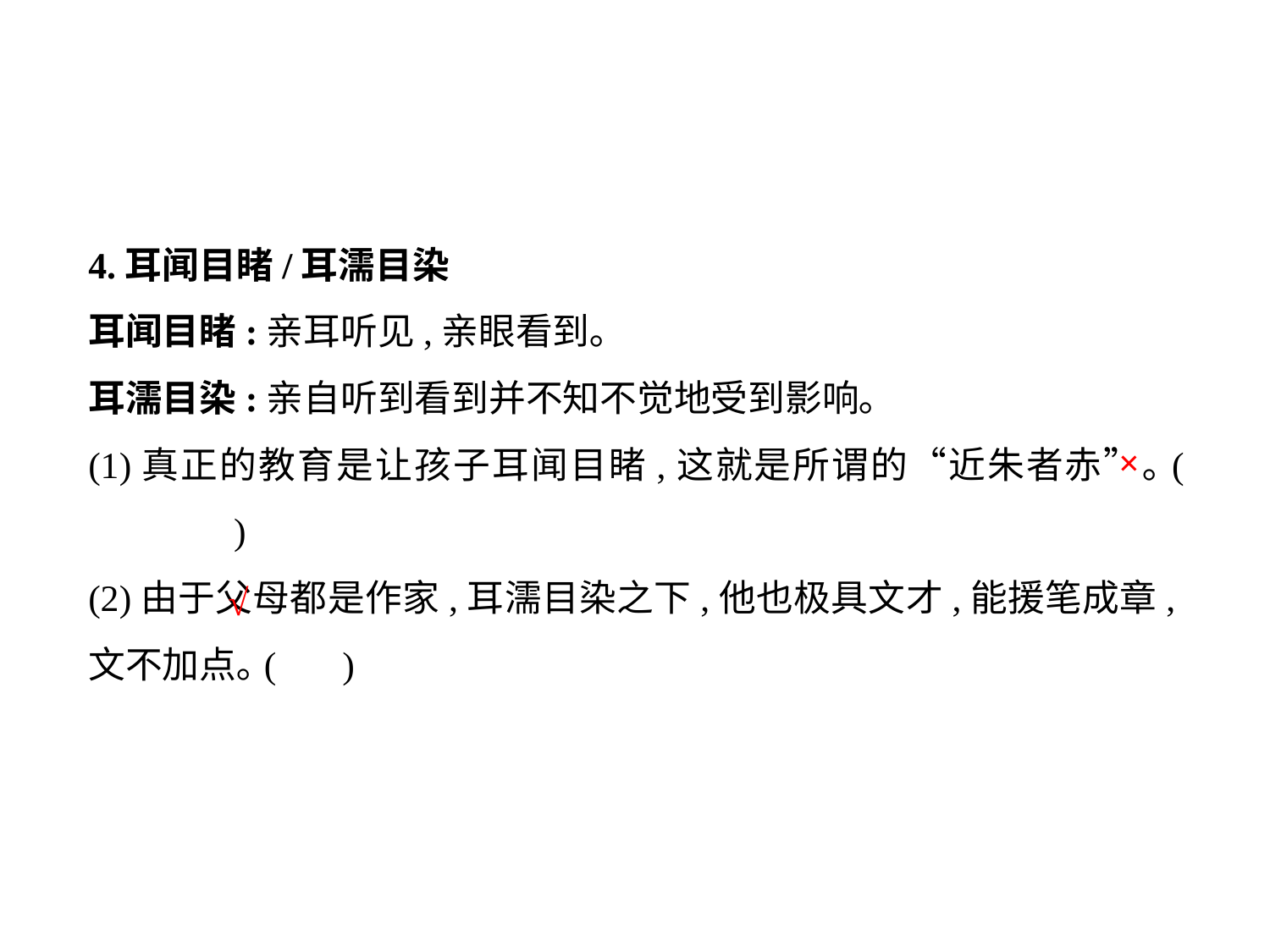

4.耳闻目睹/耳濡目染
耳闻目睹:亲耳听见,亲眼看到｡
耳濡目染:亲自听到看到并不知不觉地受到影响｡
(1)真正的教育是让孩子耳闻目睹,这就是所谓的“近朱者赤”｡(	  )
(2)由于父母都是作家,耳濡目染之下,他也极具文才,能援笔成章,文不加点｡(	)
×
√